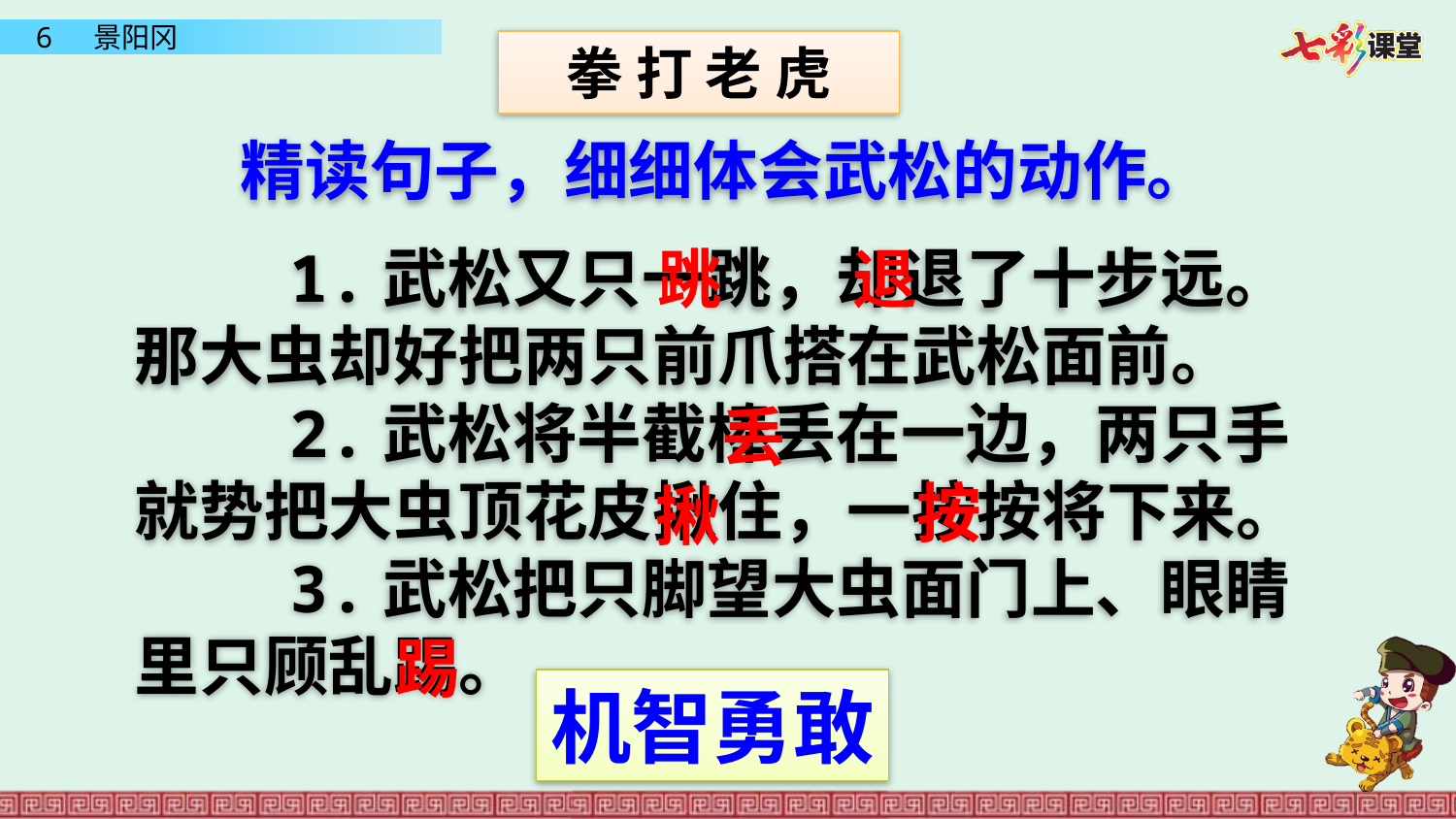

拳 打 老 虎
精读句子，细细体会武松的动作。
    1.武松又只一跳，却退了十步远。那大虫却好把两只前爪搭在武松面前。
    2.武松将半截棒丢在一边，两只手就势把大虫顶花皮揪住，一按按将下来。
    3.武松把只脚望大虫面门上、眼睛里只顾乱踢。
跳
退
丢
按
揪
踢
机智勇敢